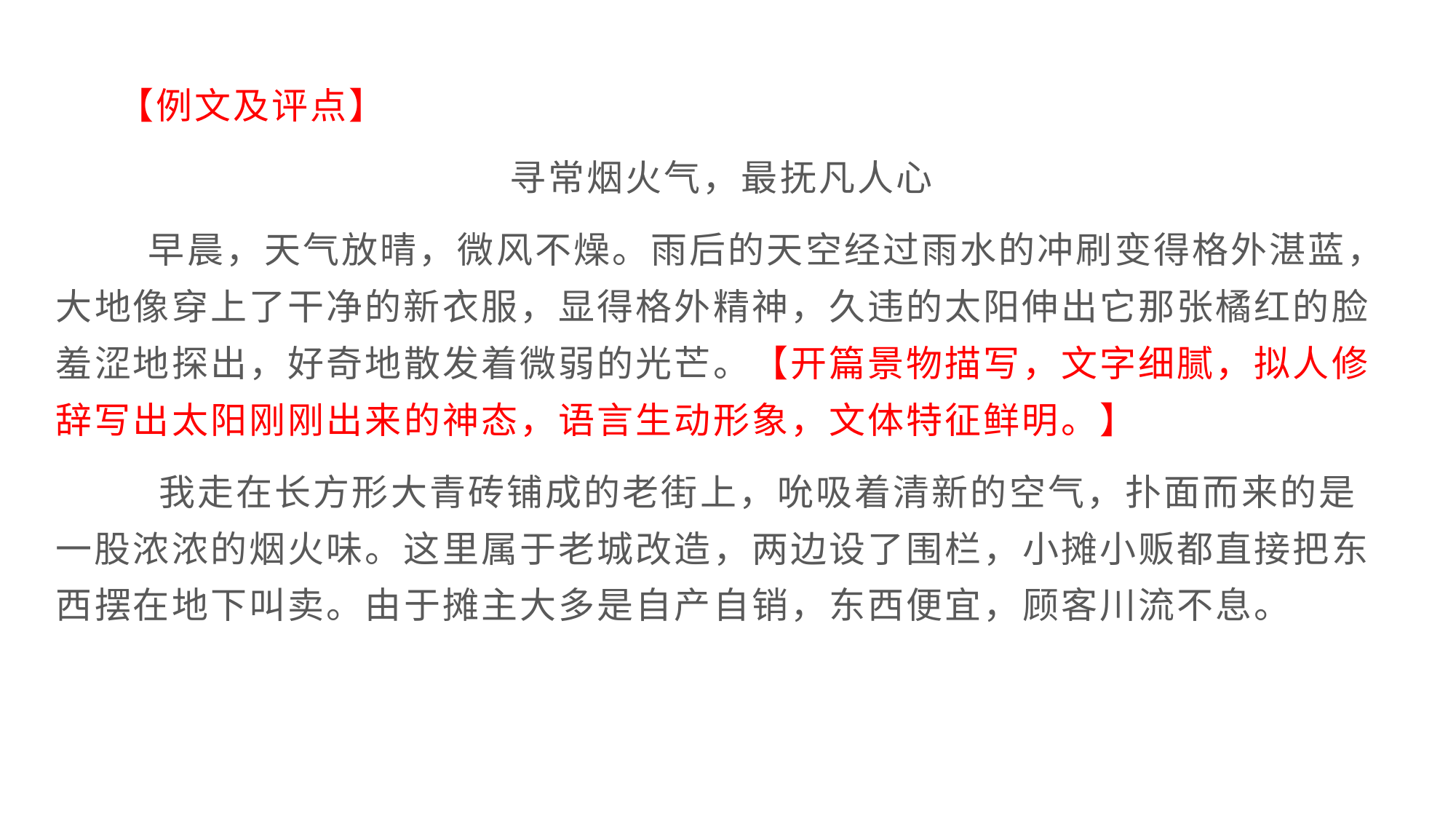

【例文及评点】
寻常烟火气，最抚凡人心
        早晨，天气放晴，微风不燥。雨后的天空经过雨水的冲刷变得格外湛蓝，大地像穿上了干净的新衣服，显得格外精神，久违的太阳伸出它那张橘红的脸羞涩地探出，好奇地散发着微弱的光芒。【开篇景物描写，文字细腻，拟人修辞写出太阳刚刚出来的神态，语言生动形象，文体特征鲜明。】
         我走在长方形大青砖铺成的老街上，吮吸着清新的空气，扑面而来的是一股浓浓的烟火味。这里属于老城改造，两边设了围栏，小摊小贩都直接把东西摆在地下叫卖。由于摊主大多是自产自销，东西便宜，顾客川流不息。